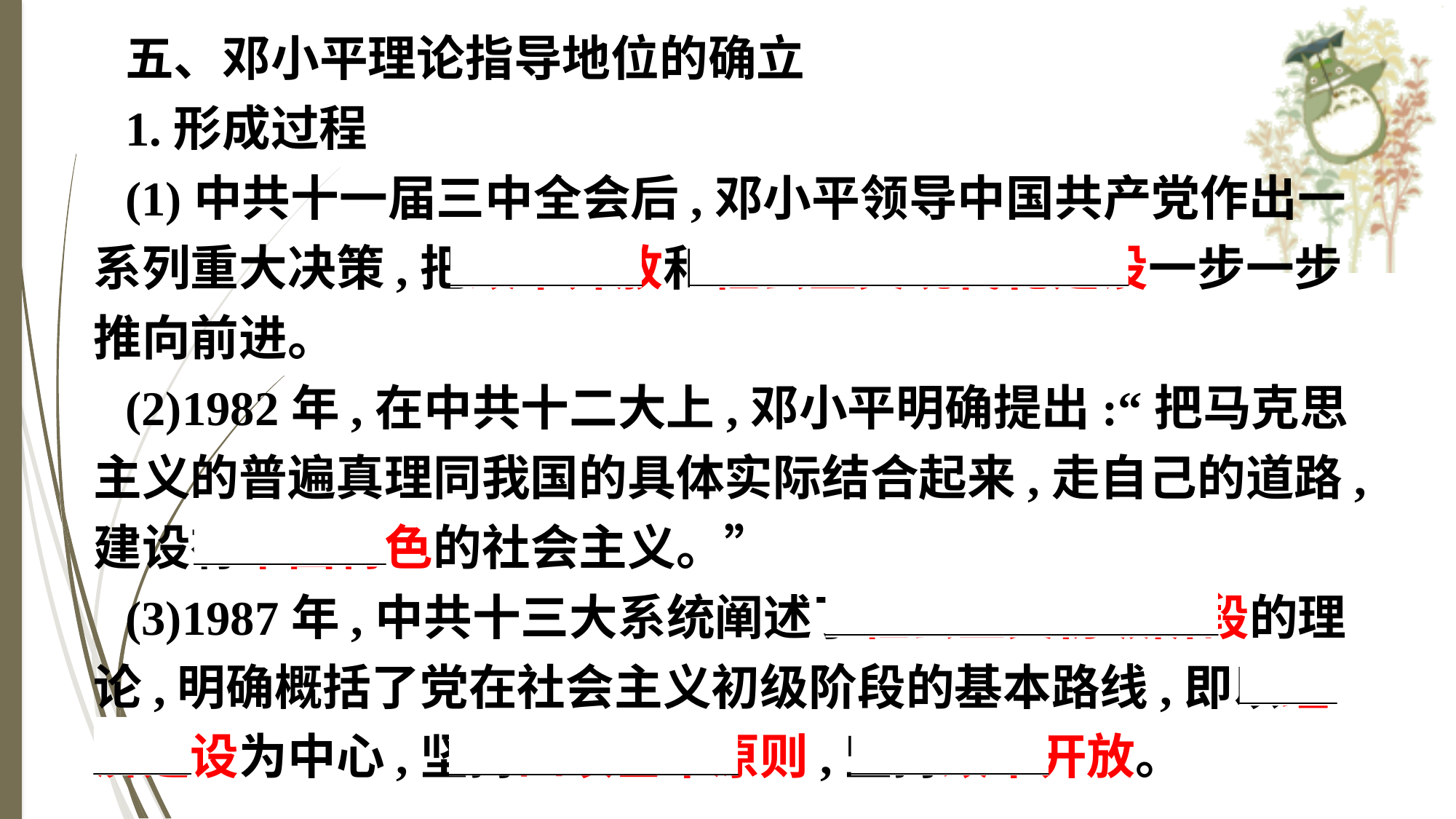

五、邓小平理论指导地位的确立
1.形成过程
(1)中共十一届三中全会后,邓小平领导中国共产党作出一系列重大决策,把改革开放和社会主义现代化建设一步一步推向前进。
(2)1982年,在中共十二大上,邓小平明确提出:“把马克思主义的普遍真理同我国的具体实际结合起来,走自己的道路,建设有中国特色的社会主义。”
(3)1987年,中共十三大系统阐述了社会主义初级阶段的理论,明确概括了党在社会主义初级阶段的基本路线,即以经济建设为中心,坚持四项基本原则,坚持改革开放。